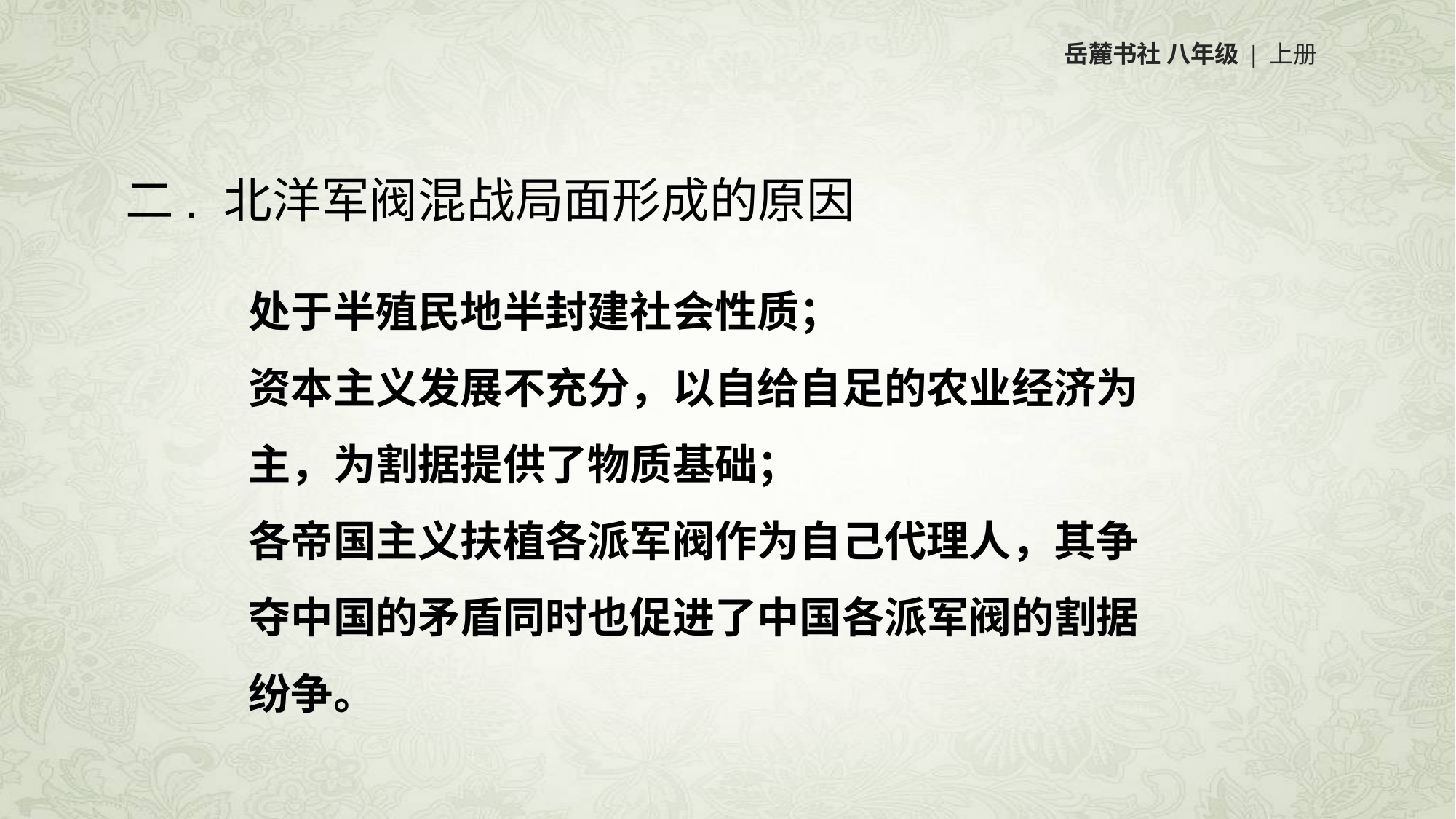

岳麓书社 八年级 | 上册
二. 北洋军阀混战局面形成的原因
     处于半殖民地半封建社会性质；
     资本主义发展不充分，以自给自足的农业经济为
     主，为割据提供了物质基础；
     各帝国主义扶植各派军阀作为自己代理人，其争
     夺中国的矛盾同时也促进了中国各派军阀的割据
     纷争。